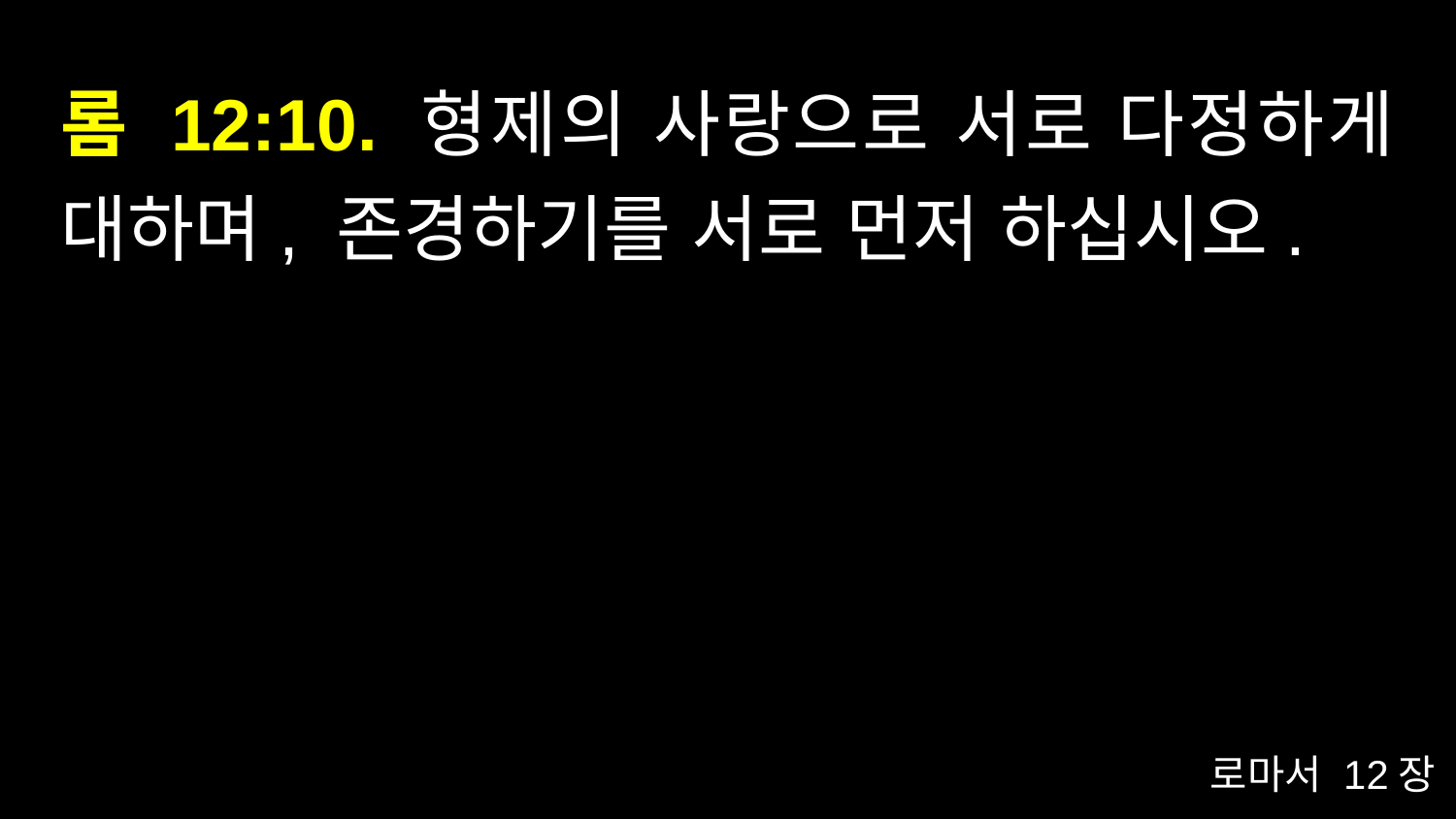

# 롬 12:10. 형제의 사랑으로 서로 다정하게 대하며, 존경하기를 서로 먼저 하십시오.
로마서 12장